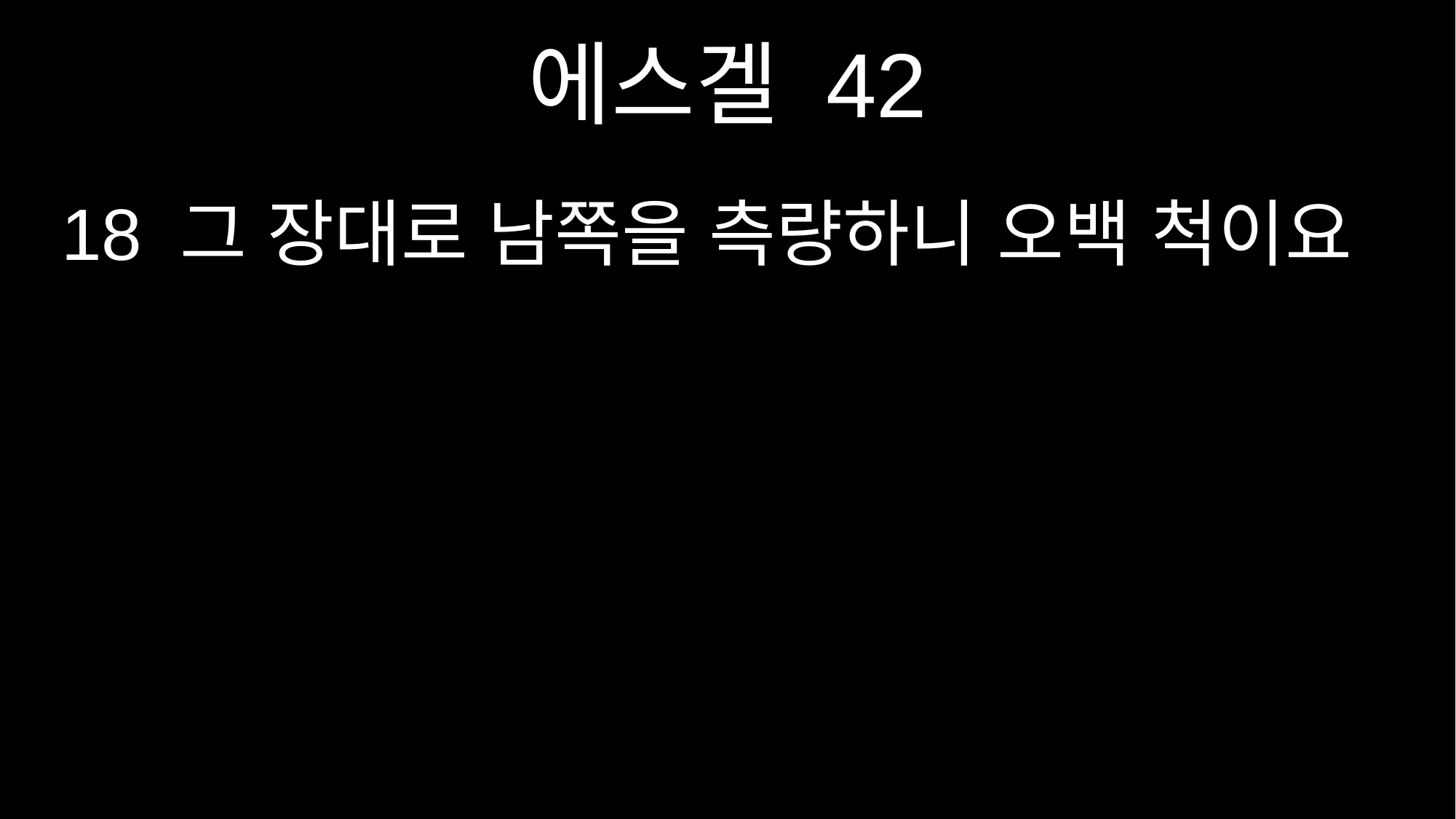

에스겔 42
18 그 장대로 남쪽을 측량하니 오백 척이요